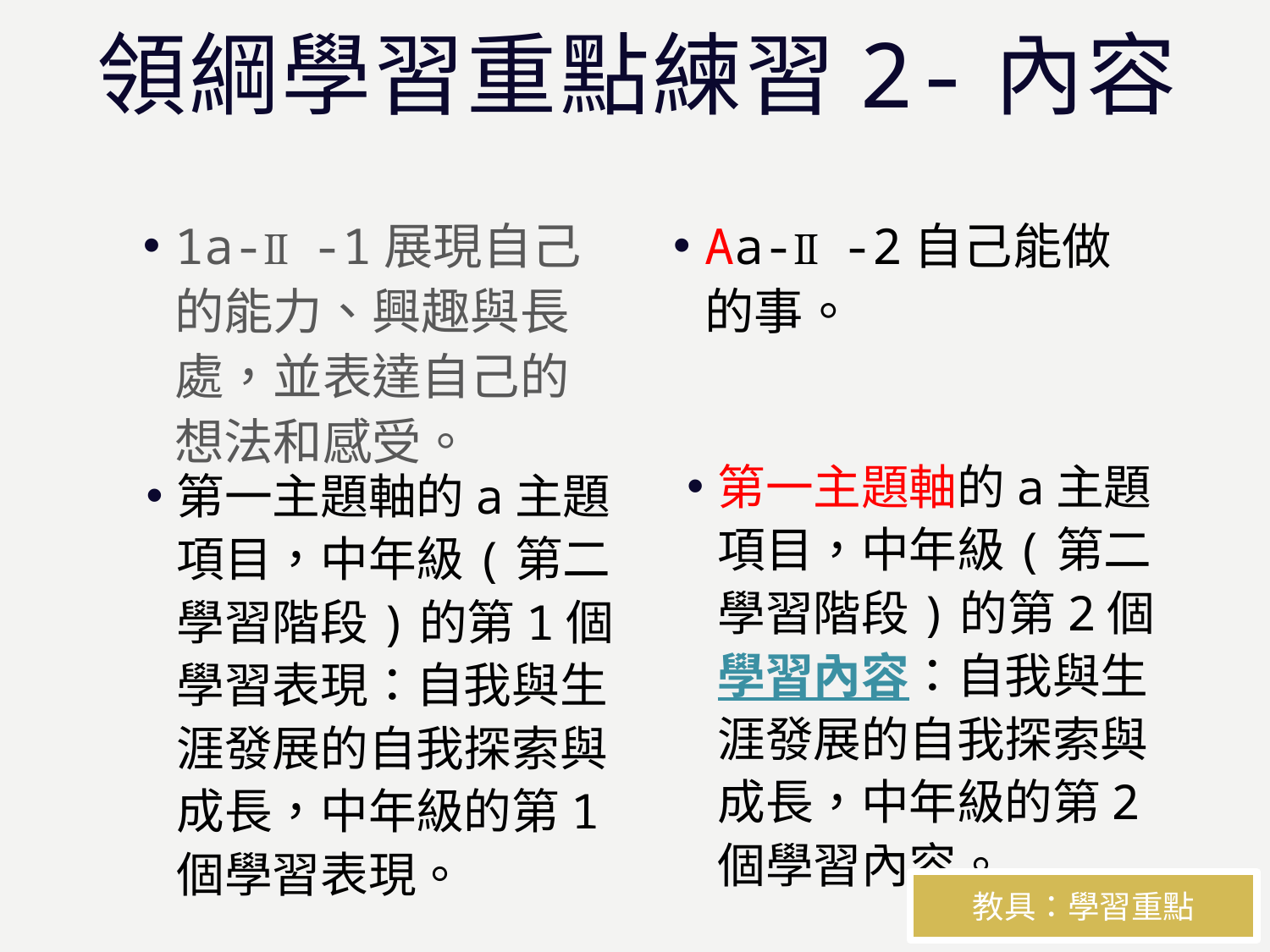

# 領綱學習重點練習2-內容
1a-Ⅱ-1展現自己的能力、興趣與長處，並表達自己的想法和感受。
Aa-Ⅱ-2自己能做的事。
第一主題軸的a主題項目，中年級(第二學習階段)的第2個學習內容：自我與生涯發展的自我探索與成長，中年級的第2個學習內容。
第一主題軸的a主題項目，中年級(第二學習階段)的第1個學習表現：自我與生涯發展的自我探索與成長，中年級的第1個學習表現。
教具：學習重點